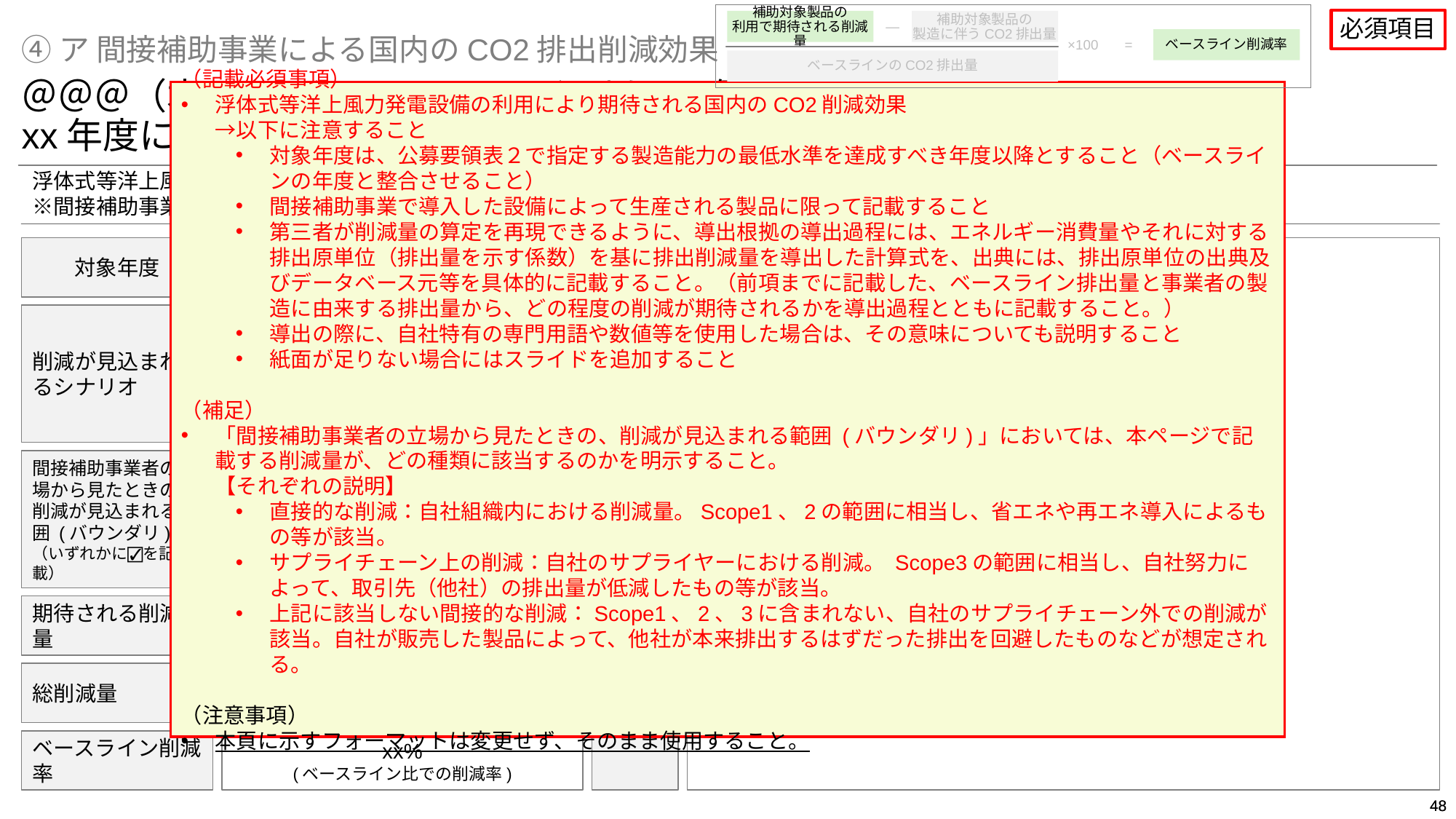

必須項目
補助対象製品の
利用で期待される削減量
―
補助対象製品の
製造に伴うCO2排出量
×100
=
ベースライン削減率
④ア 間接補助事業による国内のCO2排出削減効果
ベースラインのCO2排出量
＠＠＠（本スライドのメッセージ。以下は例）
xx年度に、ベースライン比xx%のCO2削減を見込む
（記載必須事項）
浮体式等洋上風力発電設備の利用により期待される国内のCO2削減効果
→以下に注意すること
対象年度は、公募要領表２で指定する製造能力の最低水準を達成すべき年度以降とすること（ベースラインの年度と整合させること）
間接補助事業で導入した設備によって生産される製品に限って記載すること
第三者が削減量の算定を再現できるように、導出根拠の導出過程には、エネルギー消費量やそれに対する排出原単位（排出量を示す係数）を基に排出削減量を導出した計算式を、出典には、排出原単位の出典及びデータベース元等を具体的に記載すること。（前項までに記載した、ベースライン排出量と事業者の製造に由来する排出量から、どの程度の削減が期待されるかを導出過程とともに記載すること。）
導出の際に、自社特有の専門用語や数値等を使用した場合は、その意味についても説明すること
紙面が足りない場合にはスライドを追加すること

（補足）
「間接補助事業者の立場から見たときの、削減が見込まれる範囲 (バウンダリ)」においては、本ページで記載する削減量が、どの種類に該当するのかを明示すること。
【それぞれの説明】
直接的な削減：自社組織内における削減量。Scope1、2の範囲に相当し、省エネや再エネ導入によるもの等が該当。
サプライチェーン上の削減：自社のサプライヤーにおける削減。 Scope3の範囲に相当し、自社努力によって、取引先（他社）の排出量が低減したもの等が該当。
上記に該当しない間接的な削減：Scope1、2、3に含まれない、自社のサプライチェーン外での削減が該当。自社が販売した製品によって、他社が本来排出するはずだった排出を回避したものなどが想定される。

（注意事項）
本頁に示すフォーマットは変更せず、そのまま使用すること。
浮体式等洋上風力発電設備の利用により期待される国内のCO2削減効果
※間接補助事業で導入した設備によって生産される製品に限る
導出
根拠
（導出過程）
xx

（出典）
xx
対象年度
●●年度
削減が見込まれるシナリオ
（例：浮体式等洋上風力発電設備の完成品により再エネ発電が行われ、既存の火力発電を代替することで削減が期待される）
□ 直接的な削減 (Scope1、2の削減に相当)
□ サプライチェーン上の削減 (Scope3の削減に
　　相当)
□ 上記に該当しない間接的な削減 (自社サプラ
　　イチェーン外の削減や、削減貢献量に相当す
　　るもの等)
間接補助事業者の立場から見たときの、削減が見込まれる範囲 (バウンダリ)
（いずれかに☑を記載）
xxトンCO2/年
(シナリオに基づき期待される削減量)
期待される削減量
xxトンCO2/年
(期待される削減量から、Scope1、2、3合計値を引いた値)
総削減量
ベースライン削減率
xx%
(ベースライン比での削減率)